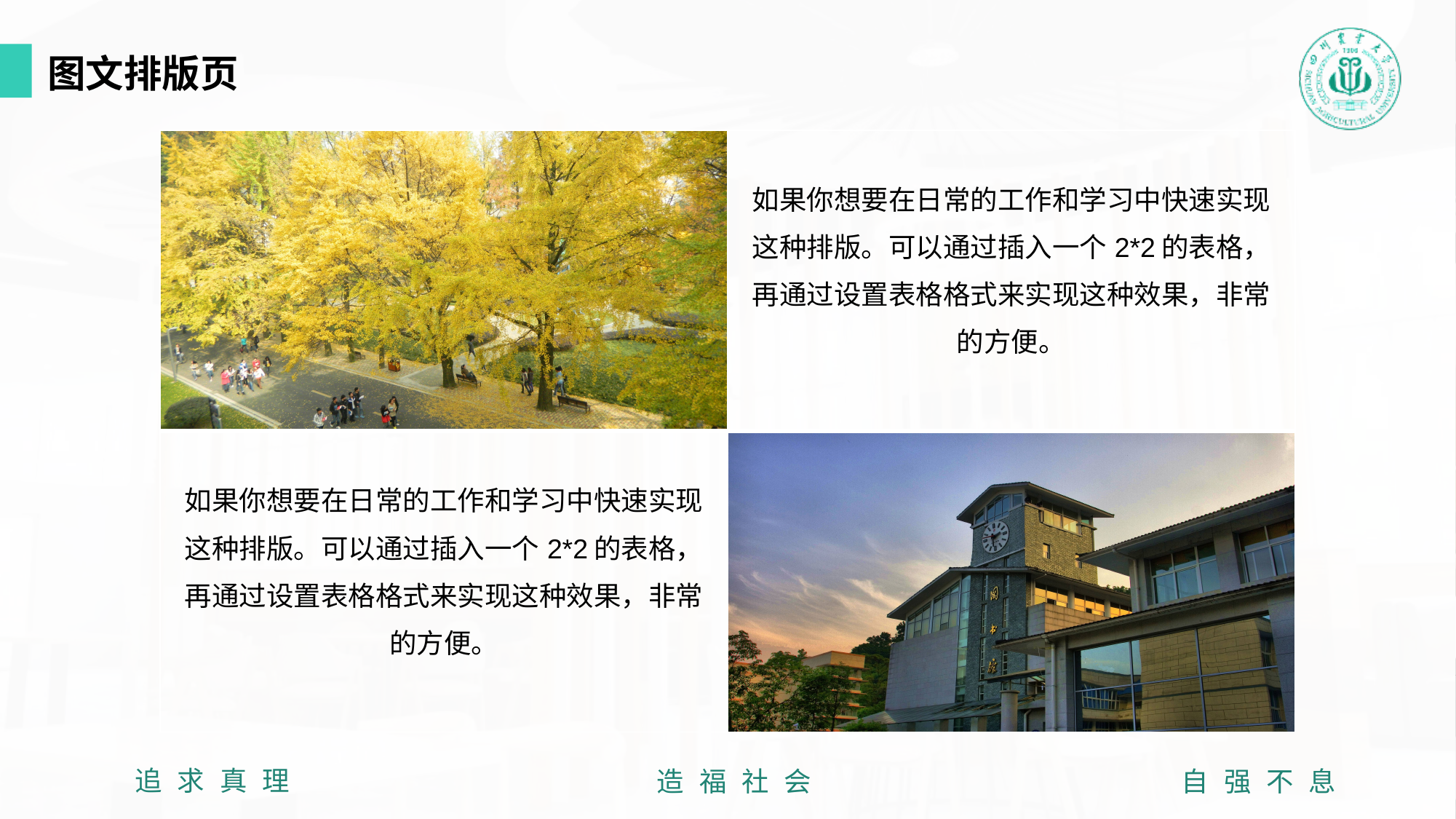

图文排版页
|  | 如果你想要在日常的工作和学习中快速实现这种排版。可以通过插入一个2\*2的表格，再通过设置表格格式来实现这种效果，非常的方便。 |
| --- | --- |
| 如果你想要在日常的工作和学习中快速实现这种排版。可以通过插入一个2\*2的表格，再通过设置表格格式来实现这种效果，非常的方便。 |  |